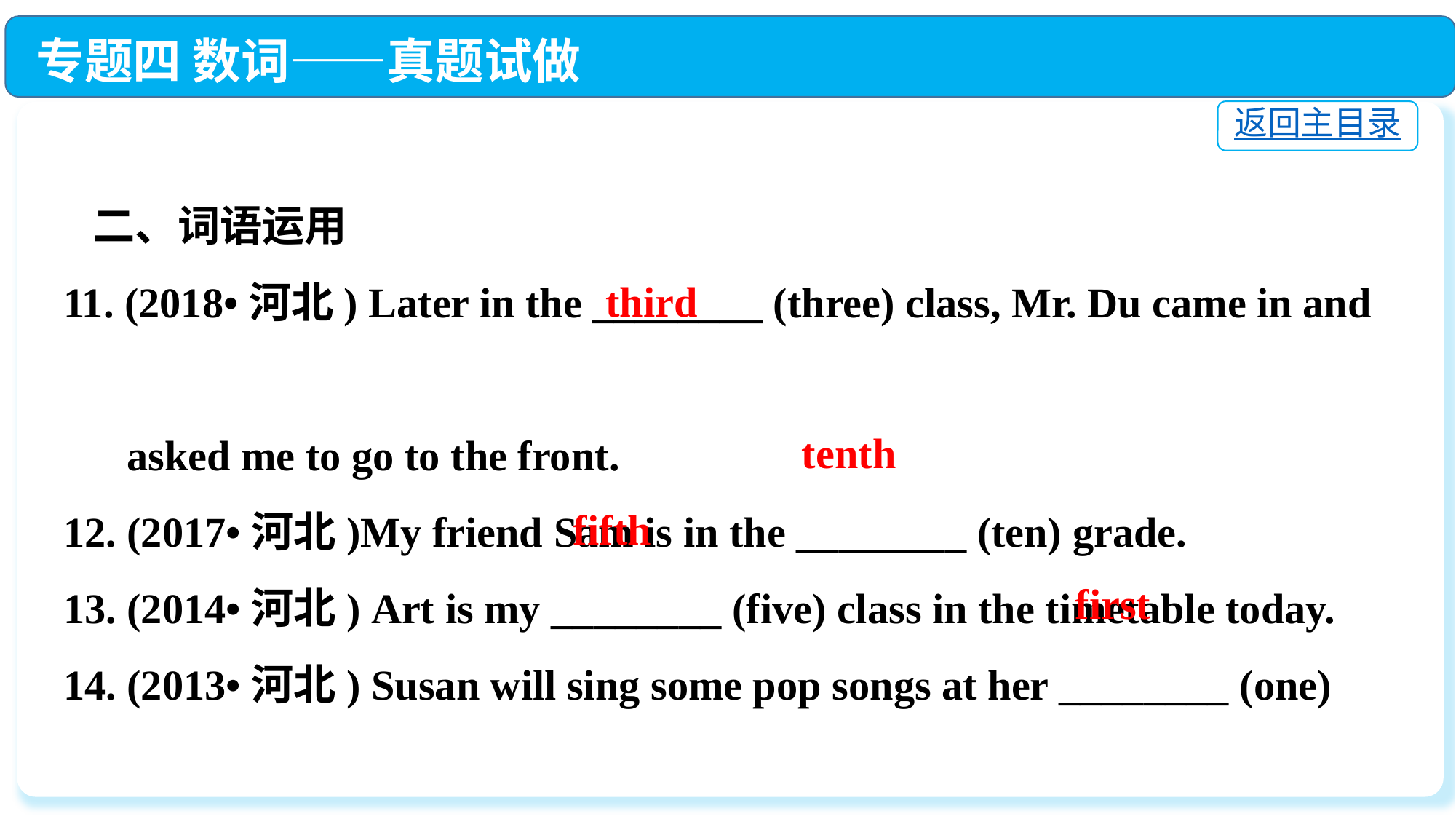

专题四 数词——真题试做
返回主目录

  二、词语运用
11. (2018•河北) Later in the ________ (three) class, Mr. Du came in and
      asked me to go to the front.
12. (2017•河北)My friend Sam is in the ________ (ten) grade.
13. (2014•河北) Art is my ________ (five) class in the timetable today.
14. (2013•河北) Susan will sing some pop songs at her ________ (one)
      concert.
third
tenth
fifth
 first